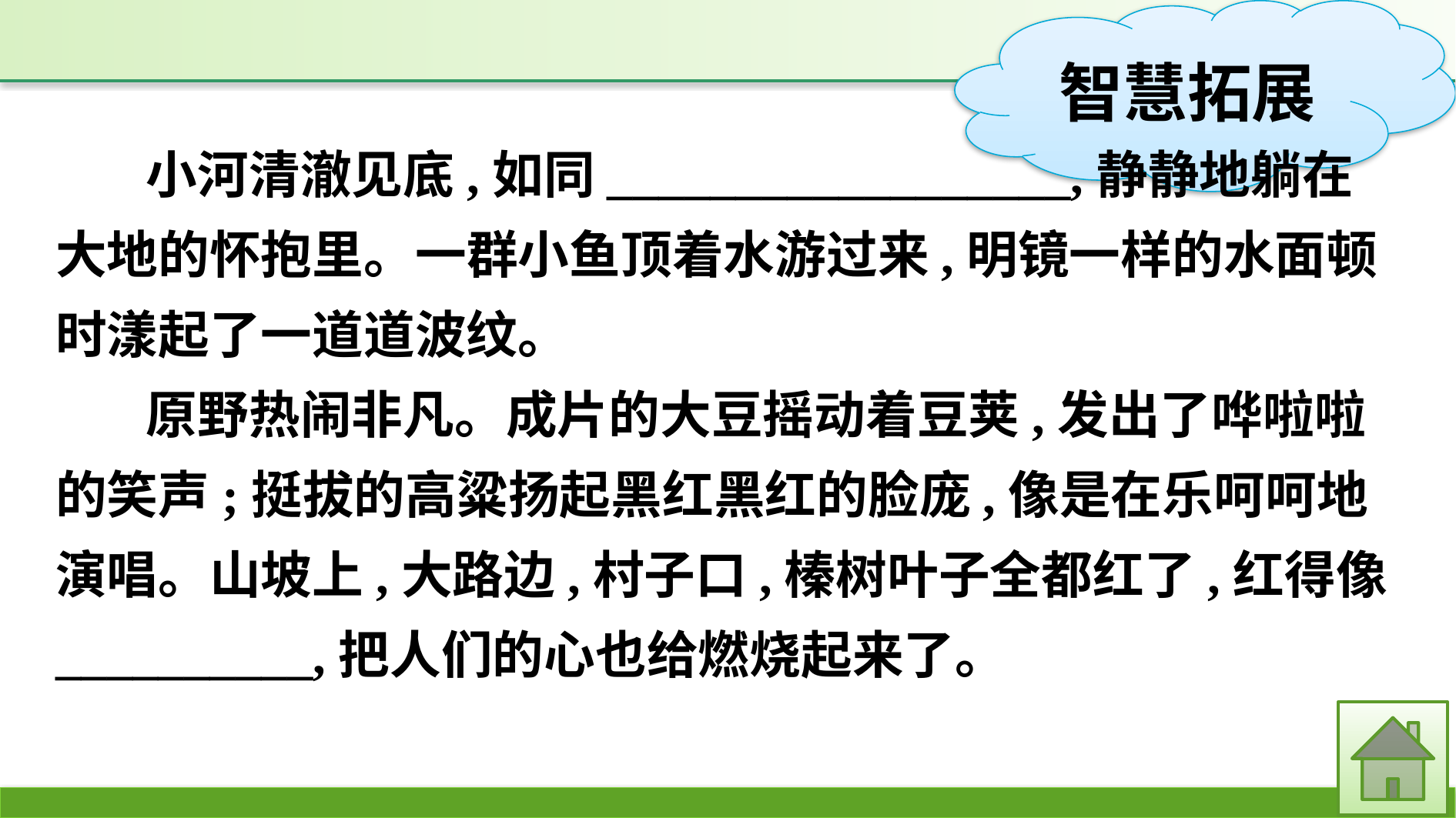

小河清澈见底,如同__________________,静静地躺在大地的怀抱里。一群小鱼顶着水游过来,明镜一样的水面顿时漾起了一道道波纹。
原野热闹非凡。成片的大豆摇动着豆荚,发出了哗啦啦的笑声;挺拔的高粱扬起黑红黑红的脸庞,像是在乐呵呵地演唱。山坡上,大路边,村子口,榛树叶子全都红了,红得像__________,把人们的心也给燃烧起来了。